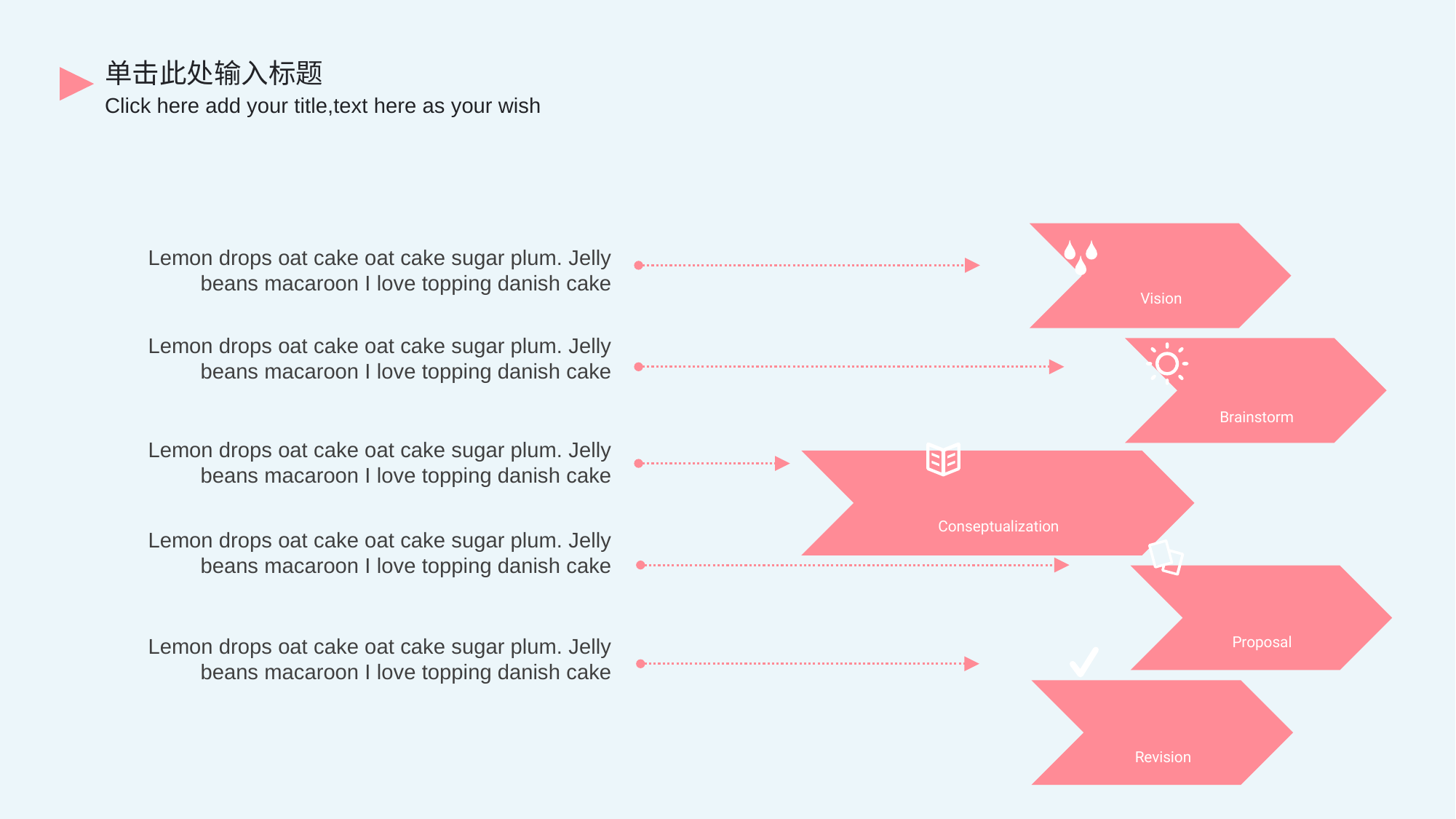

单击此处输入标题

Click here add your title,text here as your wish

Vision

Brainstorm

Conseptualization

Proposal

Revision

Lemon drops oat cake oat cake sugar plum. Jelly beans macaroon I love topping danish cake
Lemon drops oat cake oat cake sugar plum. Jelly beans macaroon I love topping danish cake
Lemon drops oat cake oat cake sugar plum. Jelly beans macaroon I love topping danish cake
Lemon drops oat cake oat cake sugar plum. Jelly beans macaroon I love topping danish cake
Lemon drops oat cake oat cake sugar plum. Jelly beans macaroon I love topping danish cake